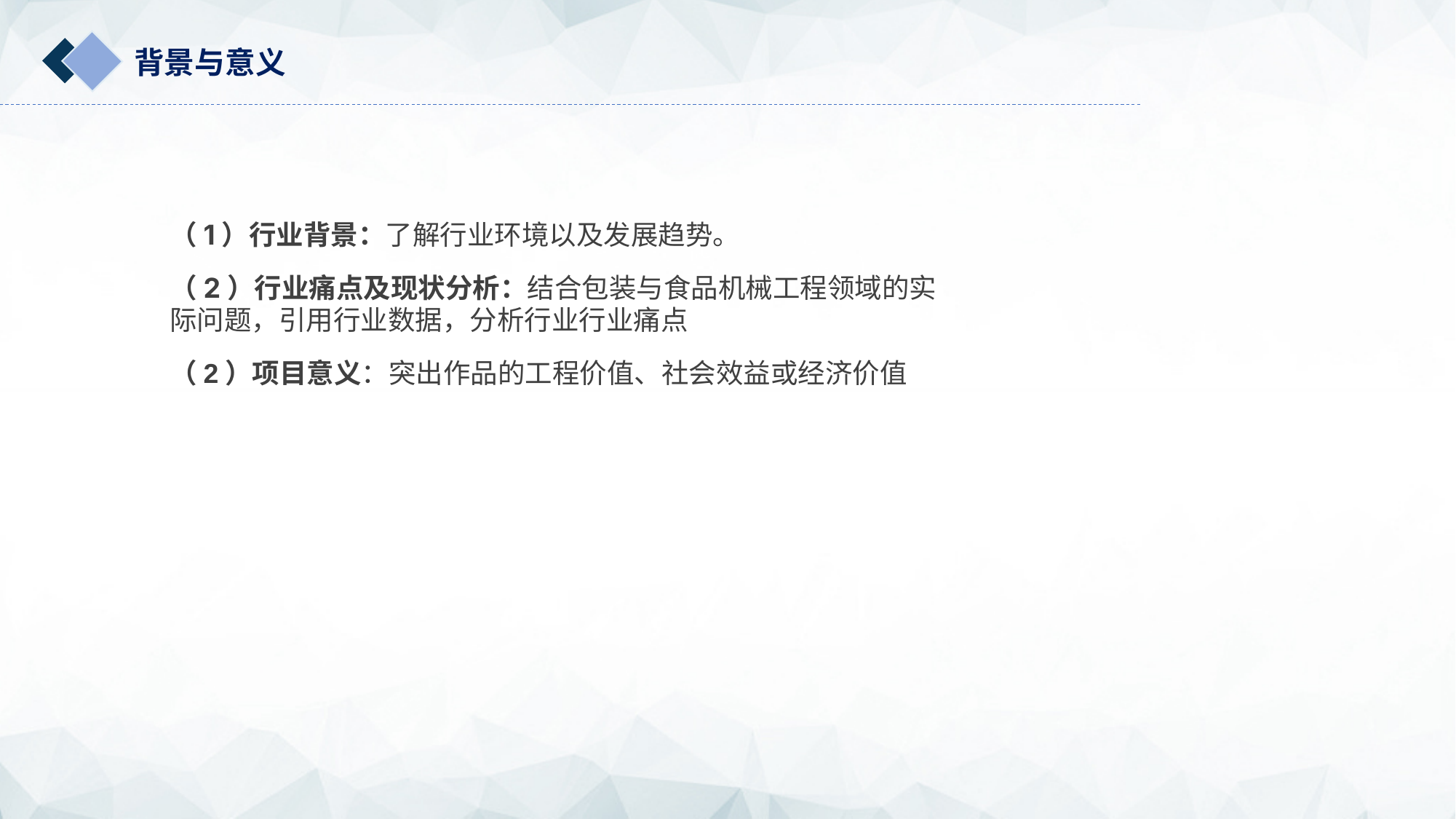

背景与意义

（1）行业背景：了解行业环境以及发展趋势。
（2）行业痛点及现状分析：结合包装与食品机械工程领域的实际问题，引用行业数据，分析行业行业痛点
（2）项目意义：突出作品的工程价值、社会效益或经济价值